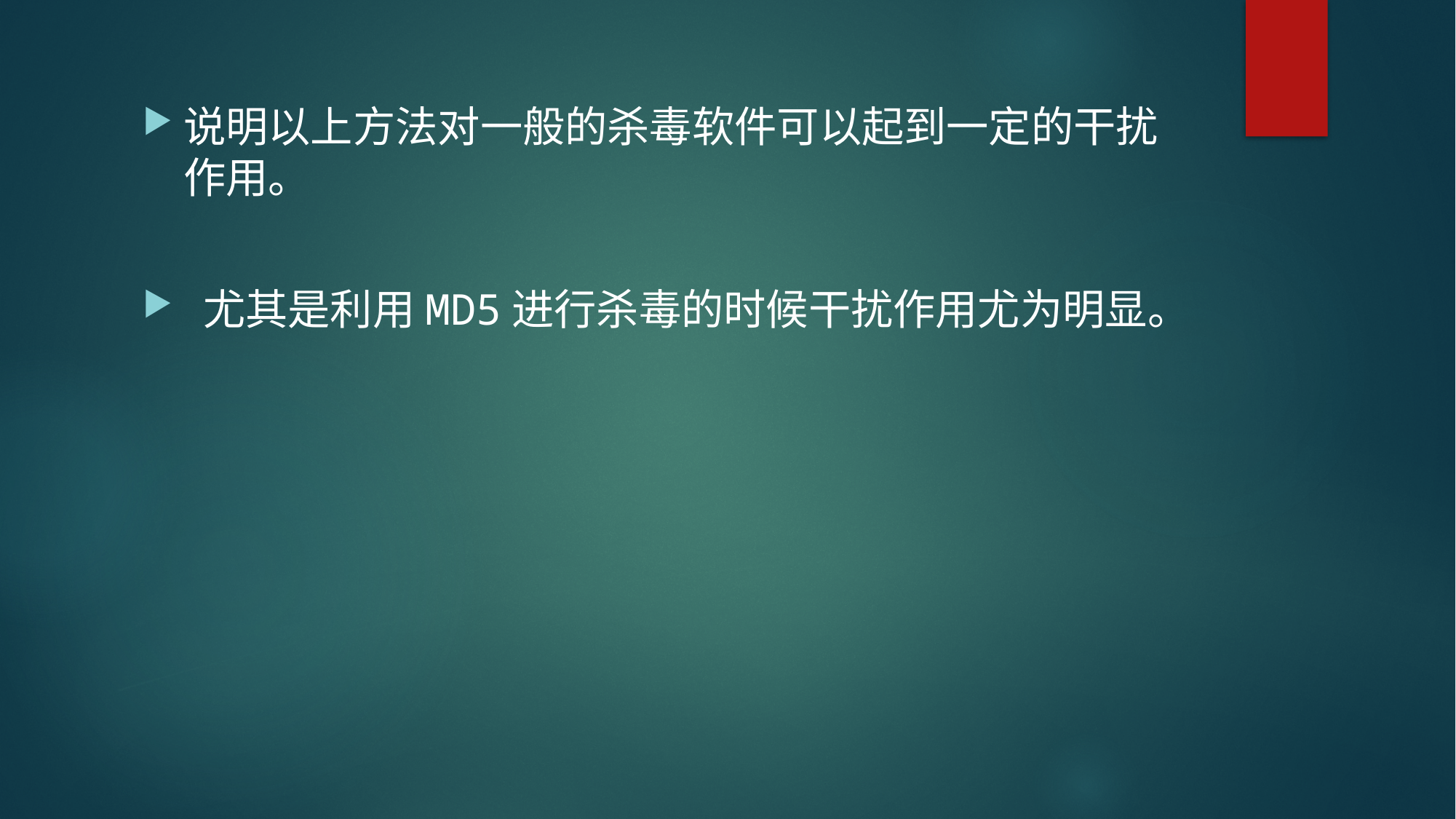

说明以上方法对一般的杀毒软件可以起到一定的干扰作用。

 尤其是利用MD5进行杀毒的时候干扰作用尤为明显。